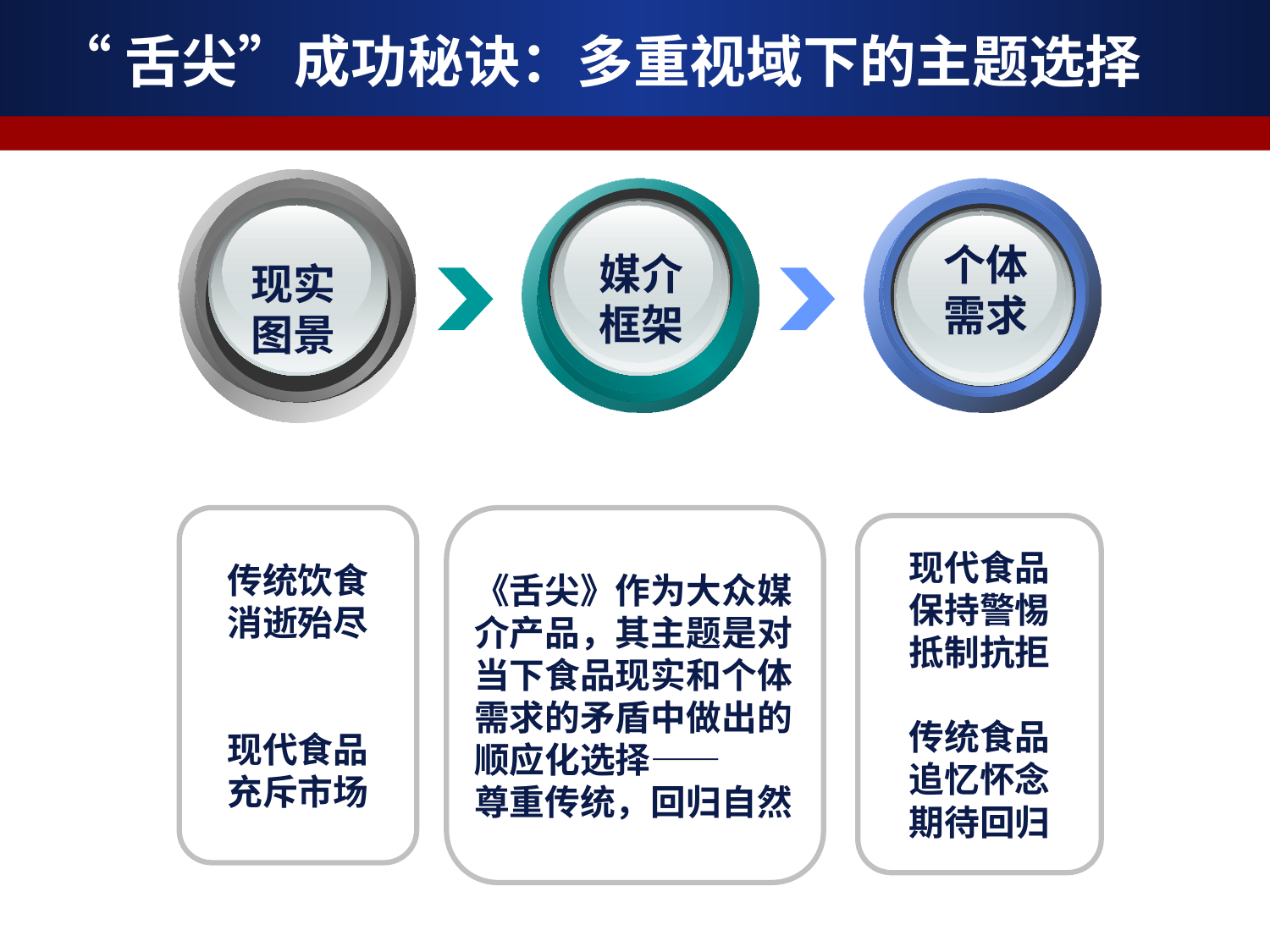

# “舌尖”成功秘诀：多重视域下的主题选择

个体
需求
媒介
框架
现实
图景

传统饮食
消逝殆尽

现代食品
充斥市场
《舌尖》作为大众媒介产品，其主题是对当下食品现实和个体需求的矛盾中做出的顺应化选择——
尊重传统，回归自然
现代食品
保持警惕
抵制抗拒

传统食品
追忆怀念
期待回归